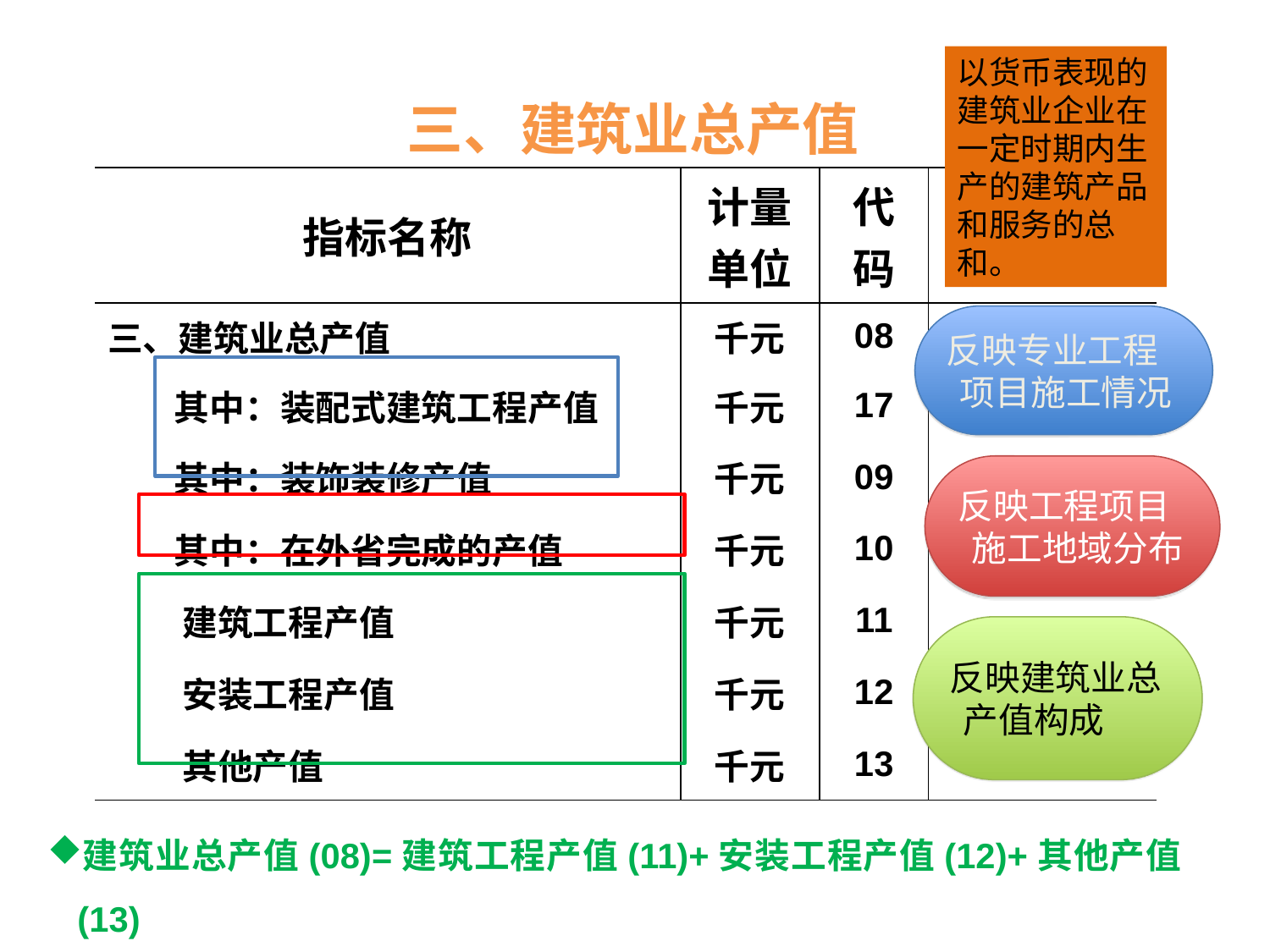

以货币表现的建筑业企业在一定时期内生产的建筑产品和服务的总和。
三、建筑业总产值
| 指标名称 | 计量单位 | 代码 | 1-本季 |
| --- | --- | --- | --- |
| 三、建筑业总产值 | 千元 | 08 |  |
| 其中：装配式建筑工程产值 | 千元 | 17 |  |
| 其中：装饰装修产值 | 千元 | 09 |  |
| 其中：在外省完成的产值 | 千元 | 10 |  |
| 建筑工程产值 | 千元 | 11 |  |
| 安装工程产值 | 千元 | 12 |  |
| 其他产值 | 千元 | 13 |  |
反映专业工程项目施工情况

反映工程项目施工地域分布

反映建筑业总产值构成
建筑业总产值(08)=建筑工程产值(11)+安装工程产值(12)+其他产值(13)